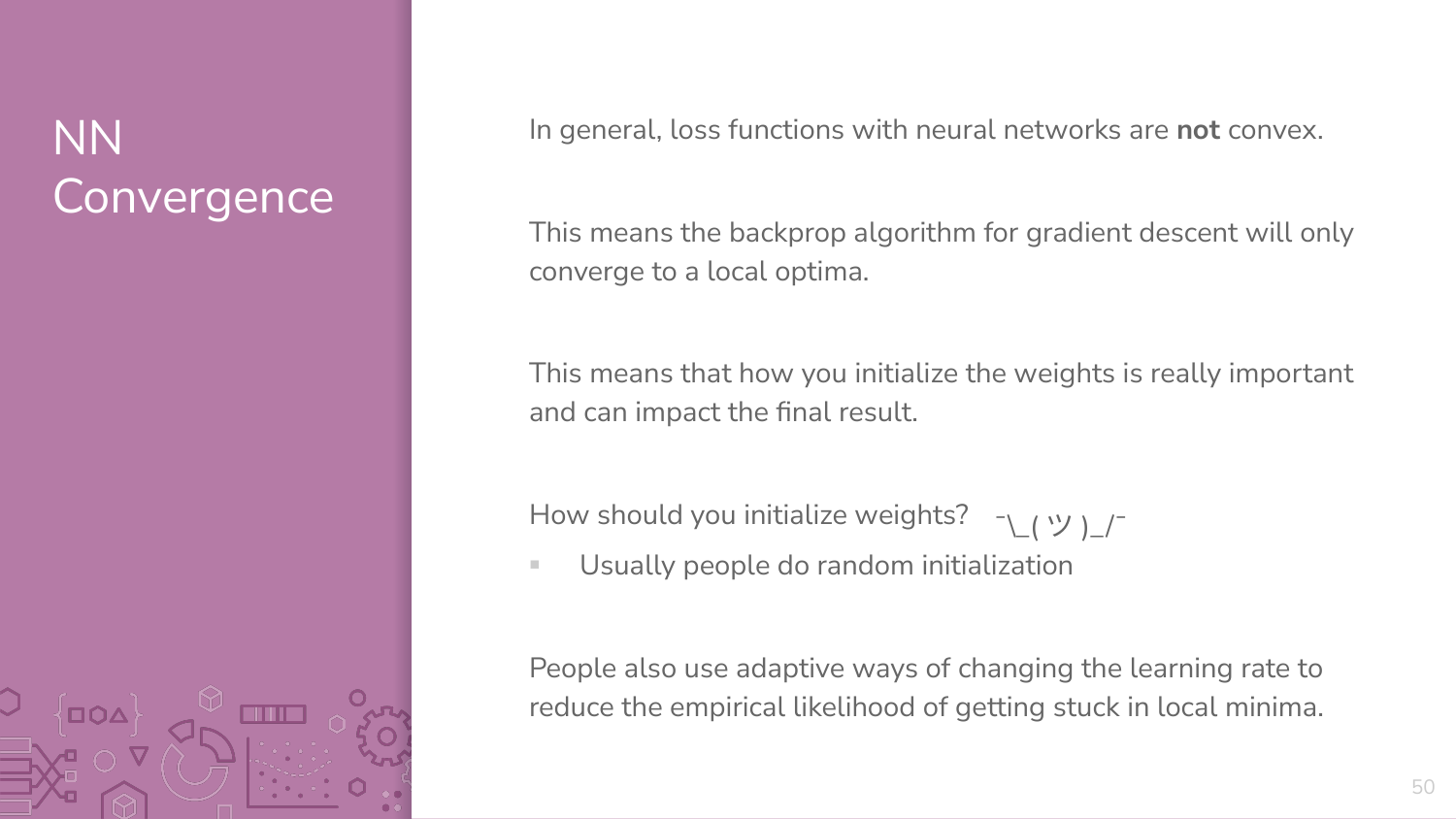

# NN Convergence
In general, loss functions with neural networks are not convex.

This means the backprop algorithm for gradient descent will only converge to a local optima.

This means that how you initialize the weights is really important and can impact the final result.

How should you initialize weights?
Usually people do random initialization

People also use adaptive ways of changing the learning rate to reduce the empirical likelihood of getting stuck in local minima.
¯\_(ツ)_/¯
50